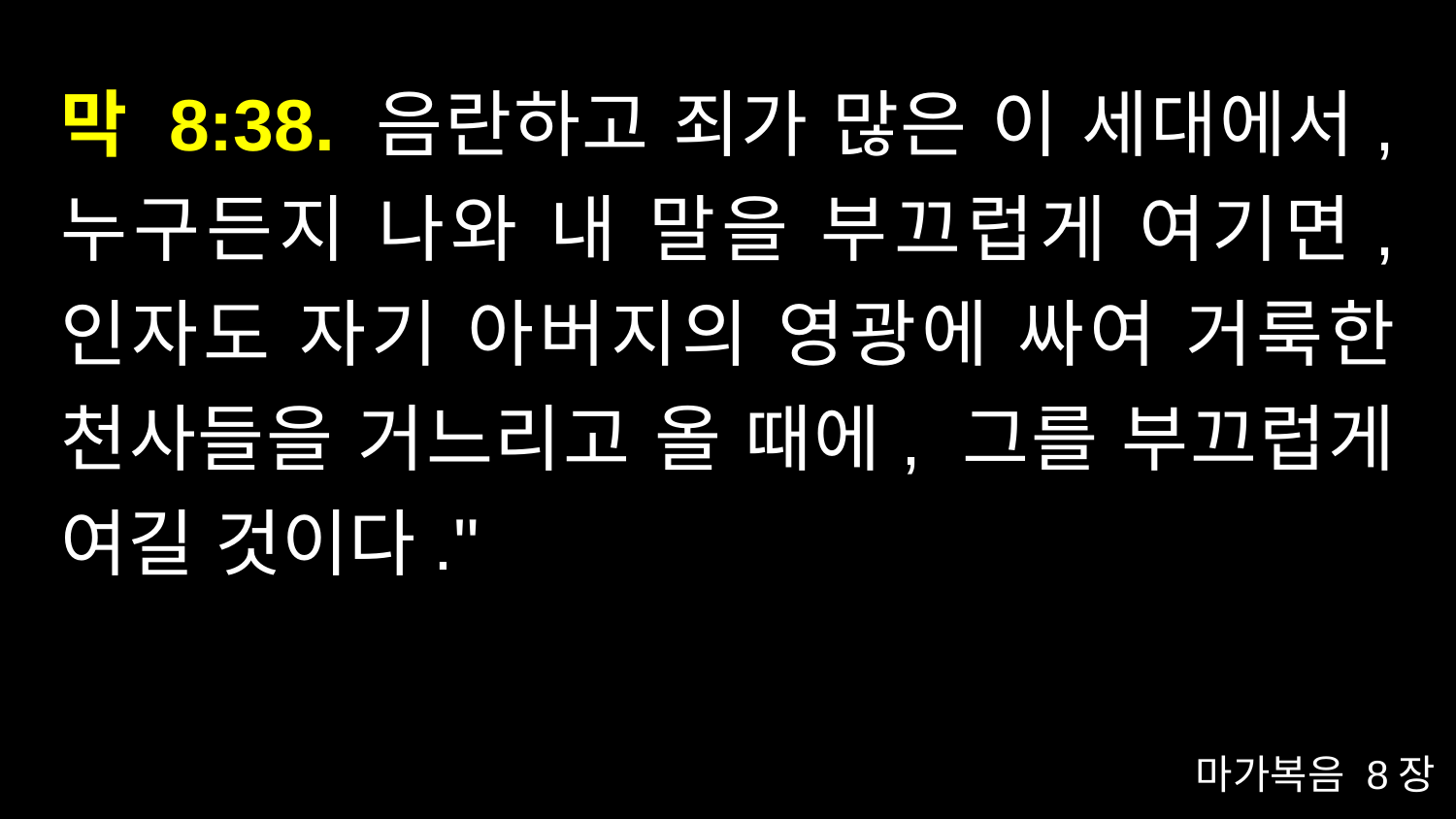

# 막 8:38. 음란하고 죄가 많은 이 세대에서, 누구든지 나와 내 말을 부끄럽게 여기면, 인자도 자기 아버지의 영광에 싸여 거룩한 천사들을 거느리고 올 때에, 그를 부끄럽게 여길 것이다."
마가복음 8장